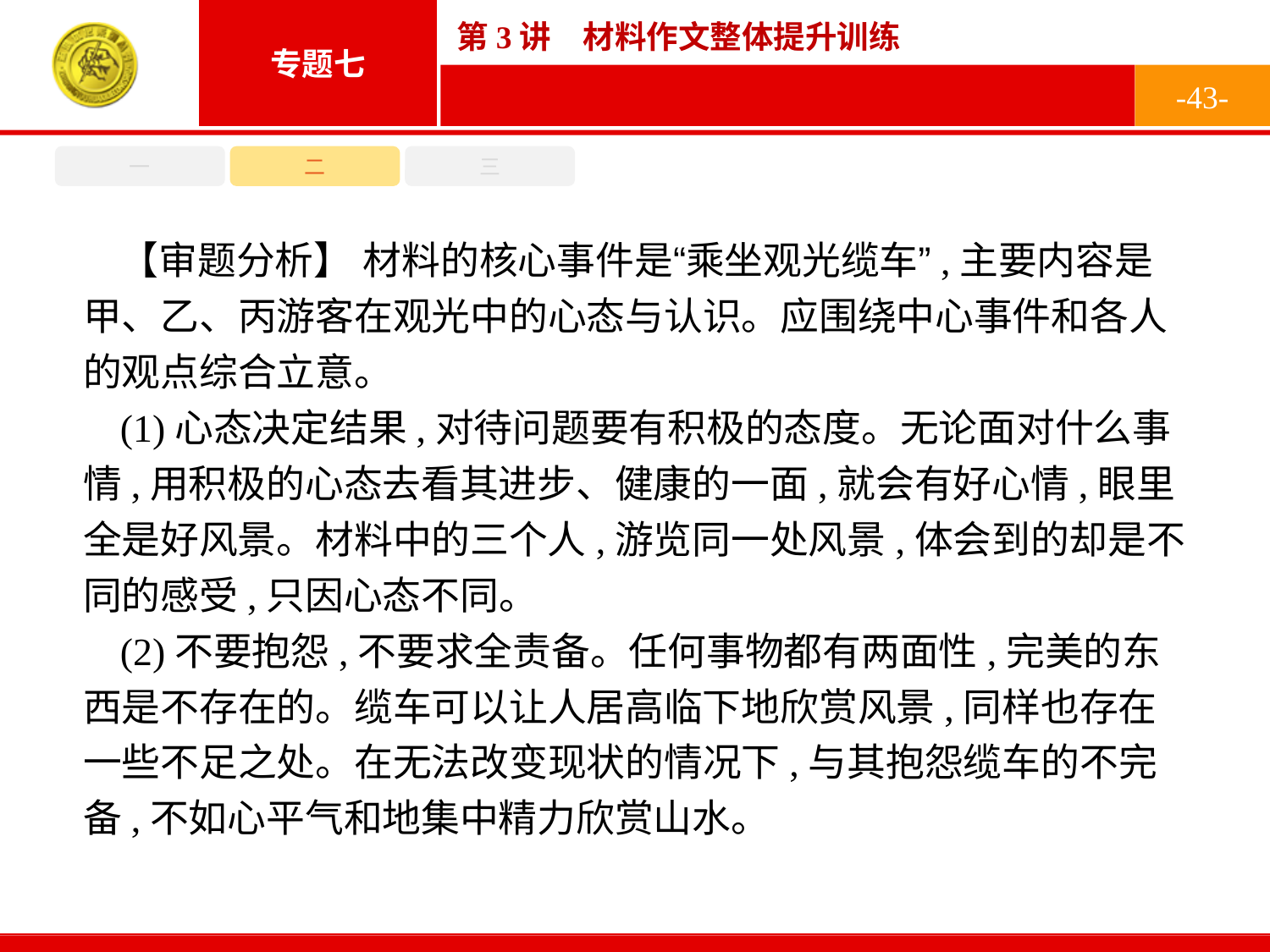

-43-
一
二
三
【审题分析】 材料的核心事件是“乘坐观光缆车”,主要内容是甲、乙、丙游客在观光中的心态与认识。应围绕中心事件和各人的观点综合立意。
(1)心态决定结果,对待问题要有积极的态度。无论面对什么事情,用积极的心态去看其进步、健康的一面,就会有好心情,眼里全是好风景。材料中的三个人,游览同一处风景,体会到的却是不同的感受,只因心态不同。
(2)不要抱怨,不要求全责备。任何事物都有两面性,完美的东西是不存在的。缆车可以让人居高临下地欣赏风景,同样也存在一些不足之处。在无法改变现状的情况下,与其抱怨缆车的不完备,不如心平气和地集中精力欣赏山水。